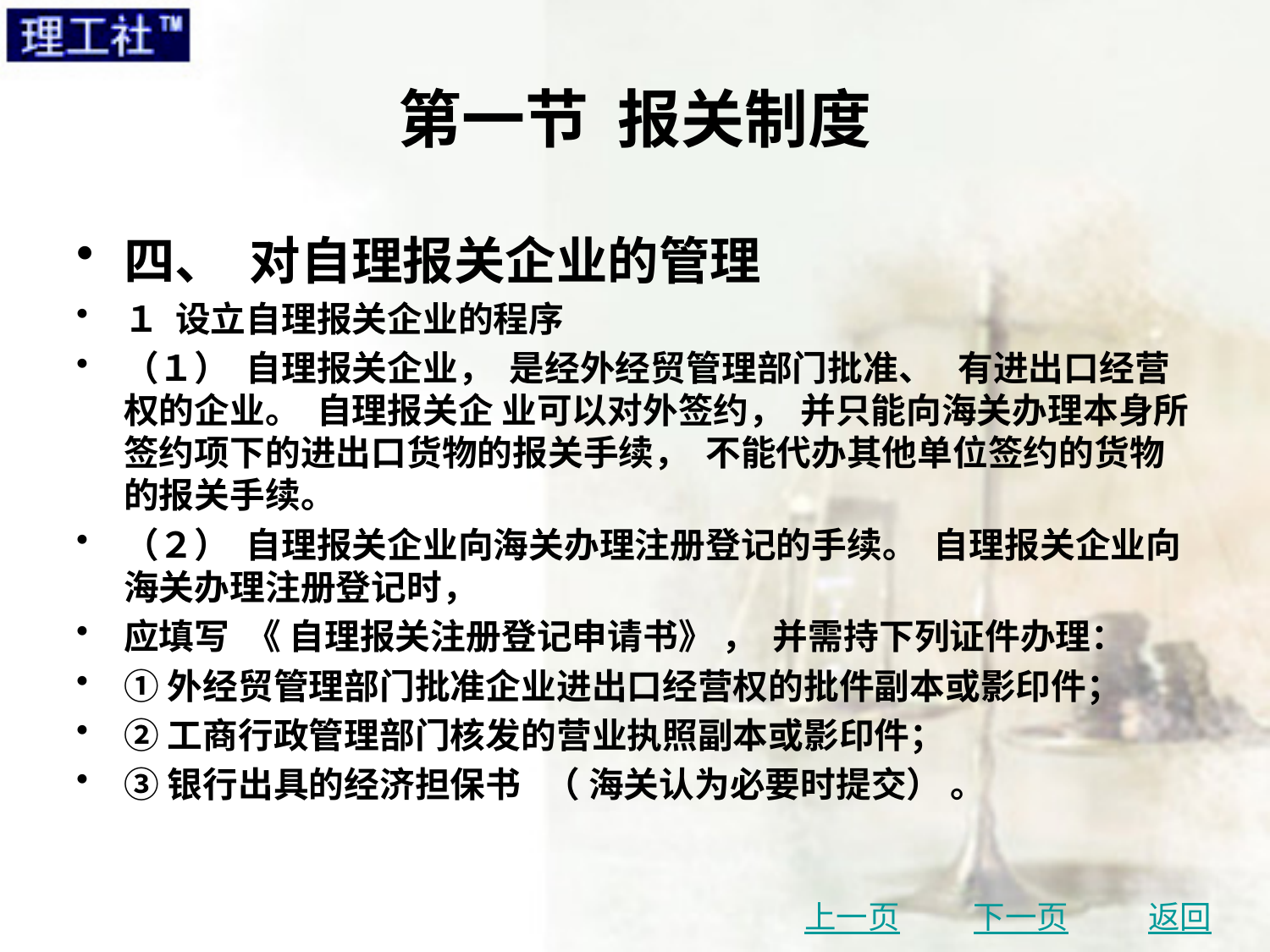

# 第一节  报关制度
四、  对自理报关企业的管理
１  设立自理报关企业的程序
（１）  自理报关企业，  是经外经贸管理部门批准、   有进出口经营权的企业。  自理报关企 业可以对外签约，  并只能向海关办理本身所签约项下的进出口货物的报关手续，  不能代办其他单位签约的货物的报关手续。
（２）  自理报关企业向海关办理注册登记的手续。  自理报关企业向海关办理注册登记时，
应填写  《 自理报关注册登记申请书》 ，  并需持下列证件办理：
①外经贸管理部门批准企业进出口经营权的批件副本或影印件；
②工商行政管理部门核发的营业执照副本或影印件；
③银行出具的经济担保书   （ 海关认为必要时提交） 。

上一页
下一页
返回